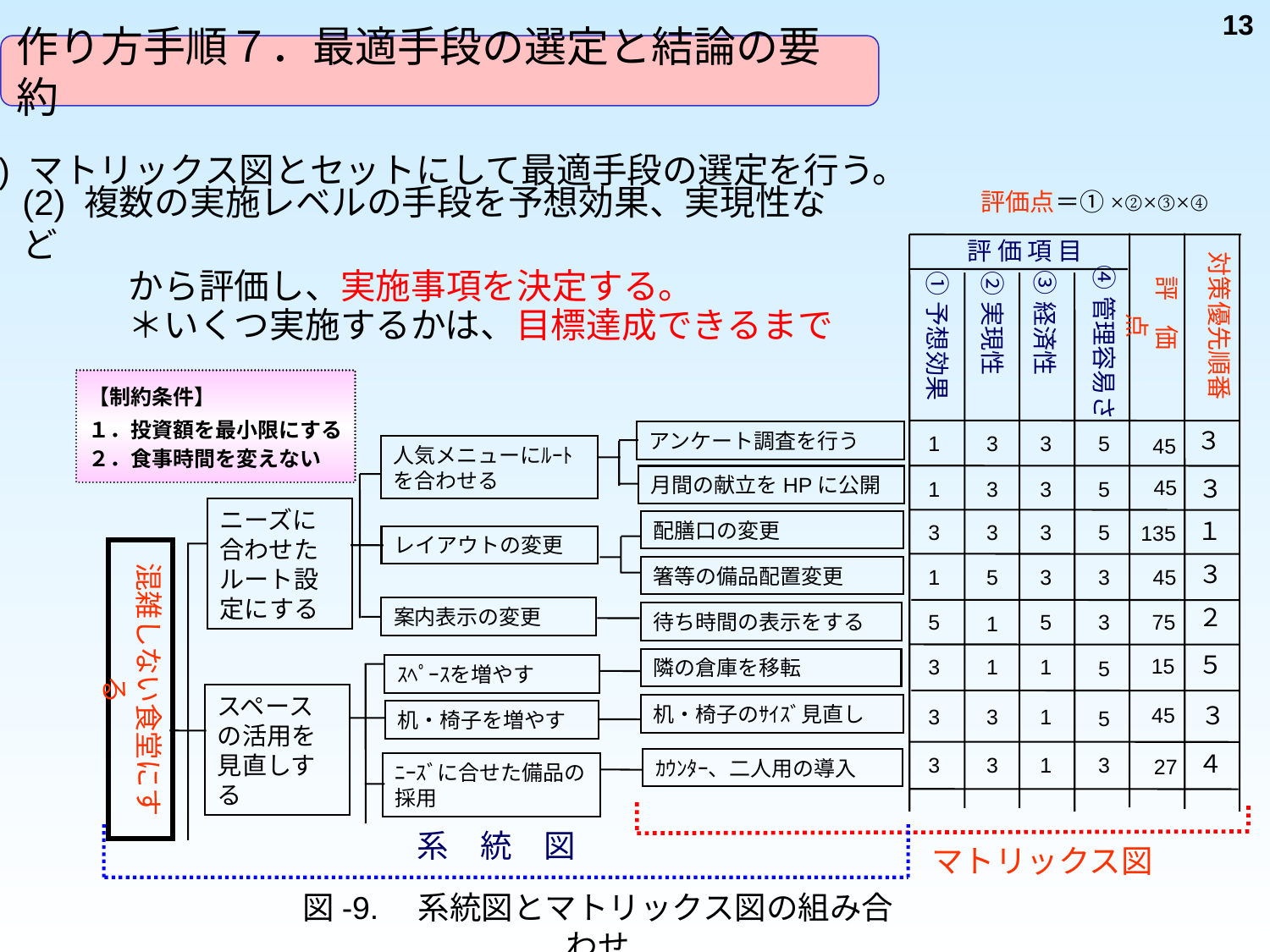

13
作り方手順７．最適手段の選定と結論の要約
(1) マトリックス図とセットにして最適手段の選定を行う。
評価点＝①×②×③×④
(2) 複数の実施レベルの手段を予想効果、実現性など
　　　から評価し、実施事項を決定する。
　　　＊いくつ実施するかは、目標達成できるまで
評 価 項 目

対策優先順番
評　価　点
④管理容易さ
③経済性
②実現性
①予想効果

【制約条件】
１．投資額を最小限にする
２．食事時間を変えない
３

アンケート調査を行う
1
3
3
5
45
人気メニューにﾙｰﾄを合わせる

月間の献立をHPに公開
３
45
1
3
3
5

ニーズに合わせたルート設定にする
１

配膳口の変更
3
3
3
5
135
レイアウトの変更

混雑しない食堂にする

３

箸等の備品配置変更

45
1
5
3
3

２
案内表示の変更

待ち時間の表示をする
5
5
3
75
1

５

15
3
1
1
隣の倉庫を移転
5
ｽﾍﾟｰｽを増やす

スペースの活用を見直しする

３
机・椅子のｻｲｽﾞ見直し
45
3
3
1
5
机・椅子を増やす

４
3
3
1
3
27
ｶｳﾝﾀｰ、二人用の導入
ﾆｰｽﾞに合せた備品の採用

系　統　図

マトリックス図
図-9.　系統図とマトリックス図の組み合わせ